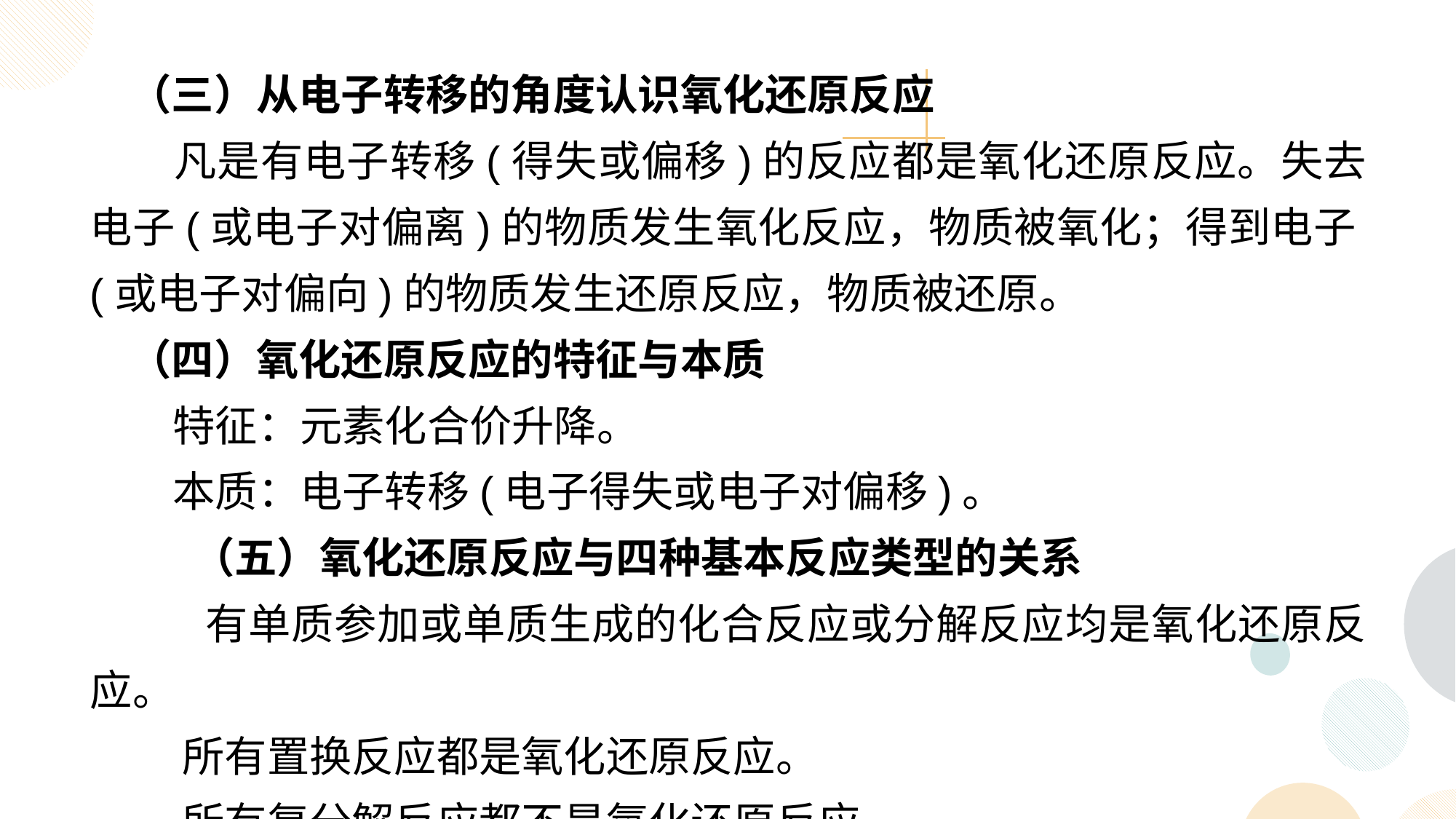

（三）从电子转移的角度认识氧化还原反应
 凡是有电子转移(得失或偏移)的反应都是氧化还原反应。失去电子(或电子对偏离)的物质发生氧化反应，物质被氧化；得到电子(或电子对偏向)的物质发生还原反应，物质被还原。
   （四）氧化还原反应的特征与本质
 特征：元素化合价升降。
 本质：电子转移(电子得失或电子对偏移)。
   （五）氧化还原反应与四种基本反应类型的关系
    有单质参加或单质生成的化合反应或分解反应均是氧化还原反应。
  所有置换反应都是氧化还原反应。
  所有复分解反应都不是氧化还原反应。